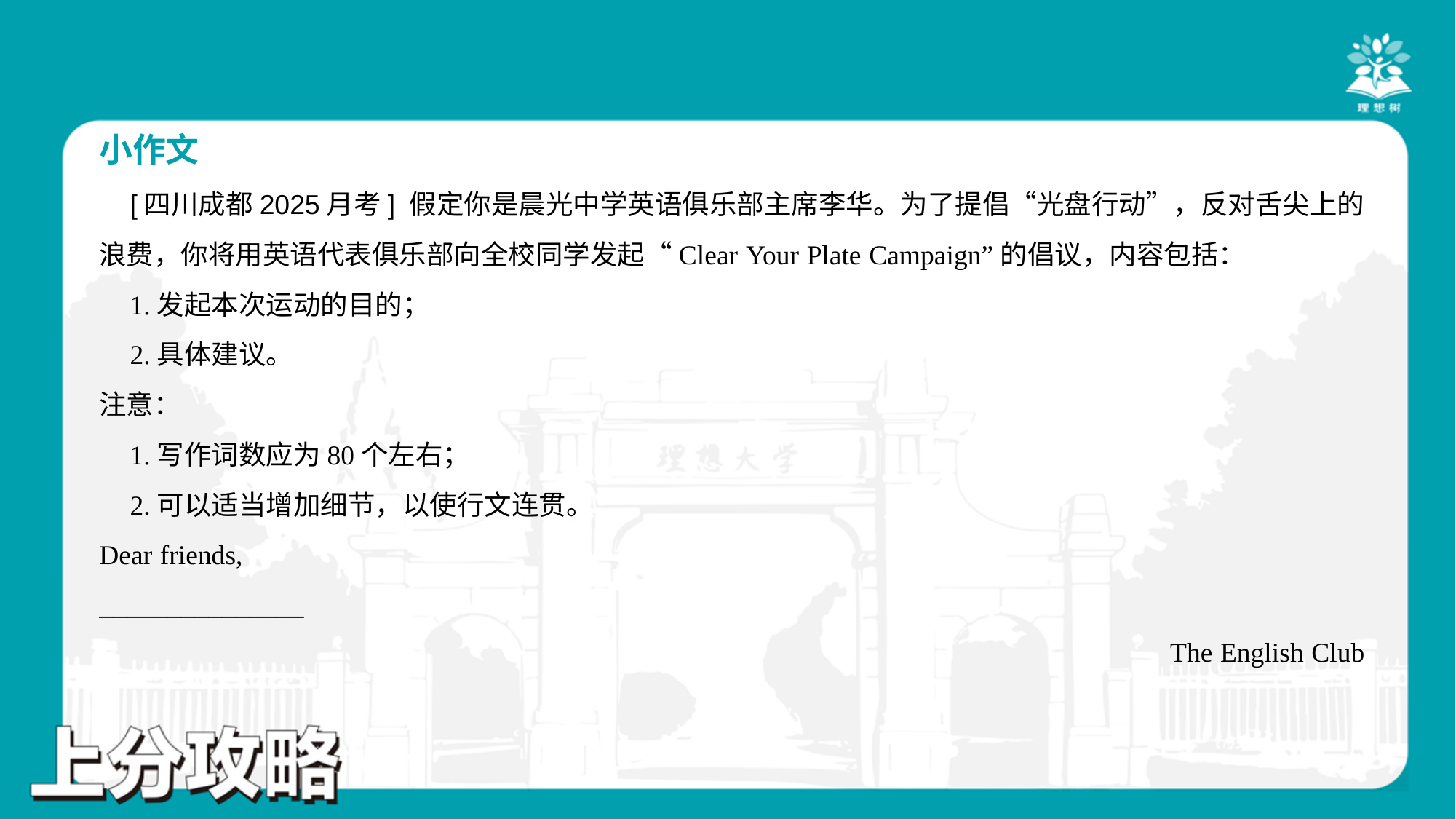

小作文
    [四川成都2025月考] 假定你是晨光中学英语俱乐部主席李华。为了提倡“光盘行动”，反对舌尖上的
浪费，你将用英语代表俱乐部向全校同学发起“Clear Your Plate Campaign”的倡议，内容包括：
    1.发起本次运动的目的；
    2.具体建议。
注意：
    1.写作词数应为80个左右；
    2.可以适当增加细节，以使行文连贯。
Dear friends,
_______________
The English Club